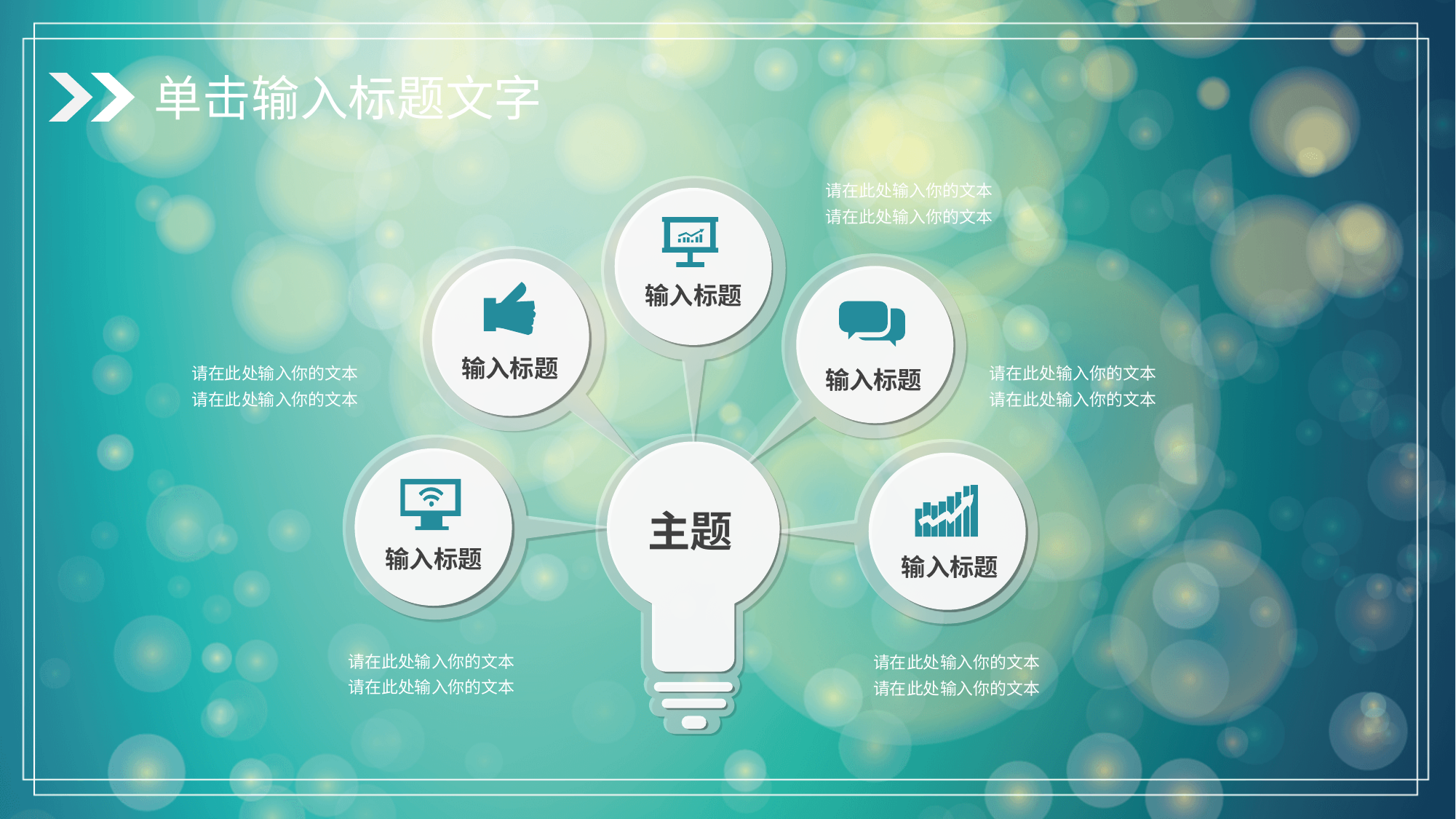

单击输入标题文字

请在此处输入你的文本
请在此处输入你的文本

输入标题

输入标题
请在此处输入你的文本
请在此处输入你的文本
请在此处输入你的文本
请在此处输入你的文本
输入标题

主题
输入标题
输入标题
请在此处输入你的文本
请在此处输入你的文本
请在此处输入你的文本
请在此处输入你的文本